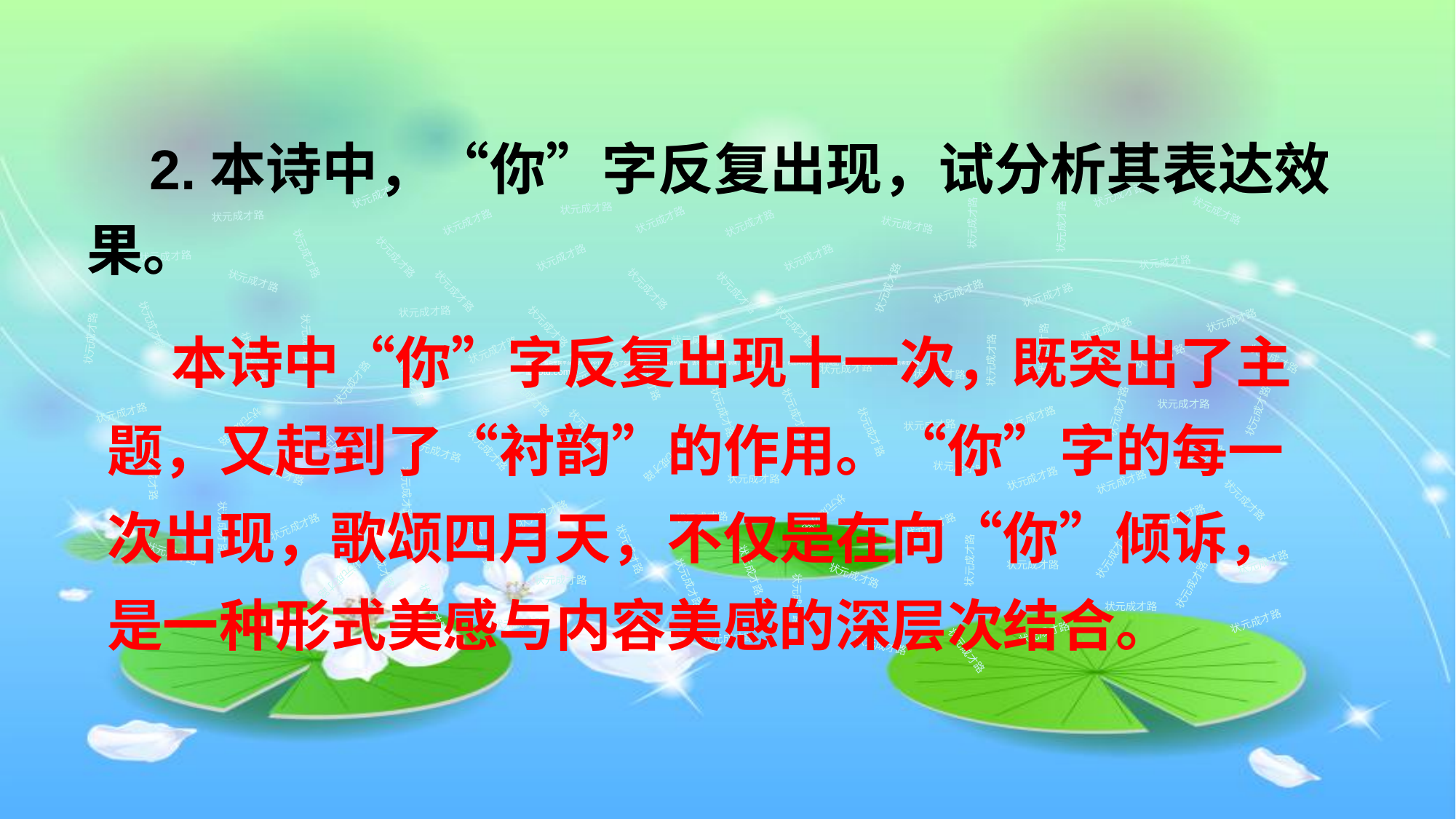

2.本诗中，“你”字反复出现，试分析其表达效果。
状元成才路
状元成才路
状元成才路
状元成才路
状元成才路
状元成才路
状元成才路
状元成才路
状元成才路
状元成才路
状元成才路
状元成才路
状元成才路
状元成才路
状元成才路
状元成才路
状元成才路
状元成才路
状元成才路
状元成才路
状元成才路
状元成才路
状元成才路
状元成才路
状元成才路
    本诗中“你”字反复出现十一次，既突出了主题，又起到了“衬韵”的作用。“你”字的每一次出现，歌颂四月天，不仅是在向“你”倾诉，是一种形式美感与内容美感的深层次结合。
状元成才路
状元成才路
状元成才路
状元成才路
状元成才路
状元成才路
状元成才路
状元成才路
状元成才路
状元成才路
状元成才路
状元成才路
状元成才路
状元成才路
状元成才路
状元成才路
状元成才路
状元成才路
状元成才路
状元成才路
状元成才路
状元成才路
状元成才路
状元成才路
状元成才路
状元成才路
状元成才路
状元成才路
状元成才路
状元成才路
状元成才路
状元成才路
状元成才路
状元成才路
状元成才路
状元成才路
状元成才路
状元成才路
状元成才路
状元成才路
状元成才路
状元成才路
状元成才路
状元成才路
状元成才路
状元成才路
状元成才路
状元成才路
状元成才路
状元成才路
状元成才路
状元成才路
状元成才路
状元成才路
状元成才路
状元成才路
状元成才路
状元成才路
状元成才路
状元成才路
状元成才路
状元成才路
状元成才路
状元成才路
状元成才路
状元成才路
状元成才路
状元成才路
状元成才路
状元成才路
状元成才路
状元成才路
状元成才路
状元成才路
状元成才路